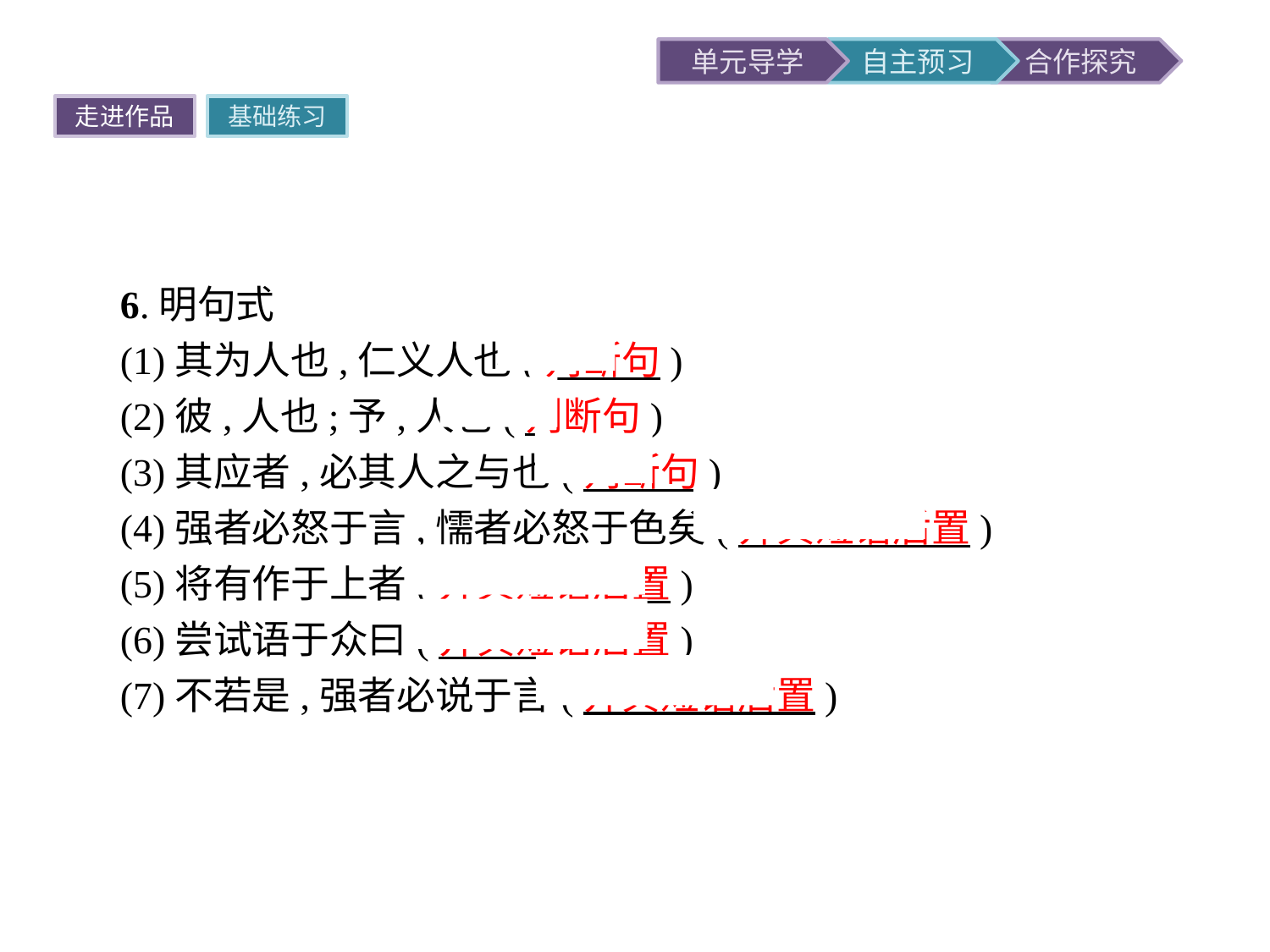

走进作品
基础练习
6.明句式
(1)其为人也,仁义人也(判断句)
(2)彼,人也;予,人也(判断句)
(3)其应者,必其人之与也(判断句)
(4)强者必怒于言,懦者必怒于色矣(介宾短语后置)
(5)将有作于上者(介宾短语后置)
(6)尝试语于众曰(介宾短语后置)
(7)不若是,强者必说于言(介宾短语后置)